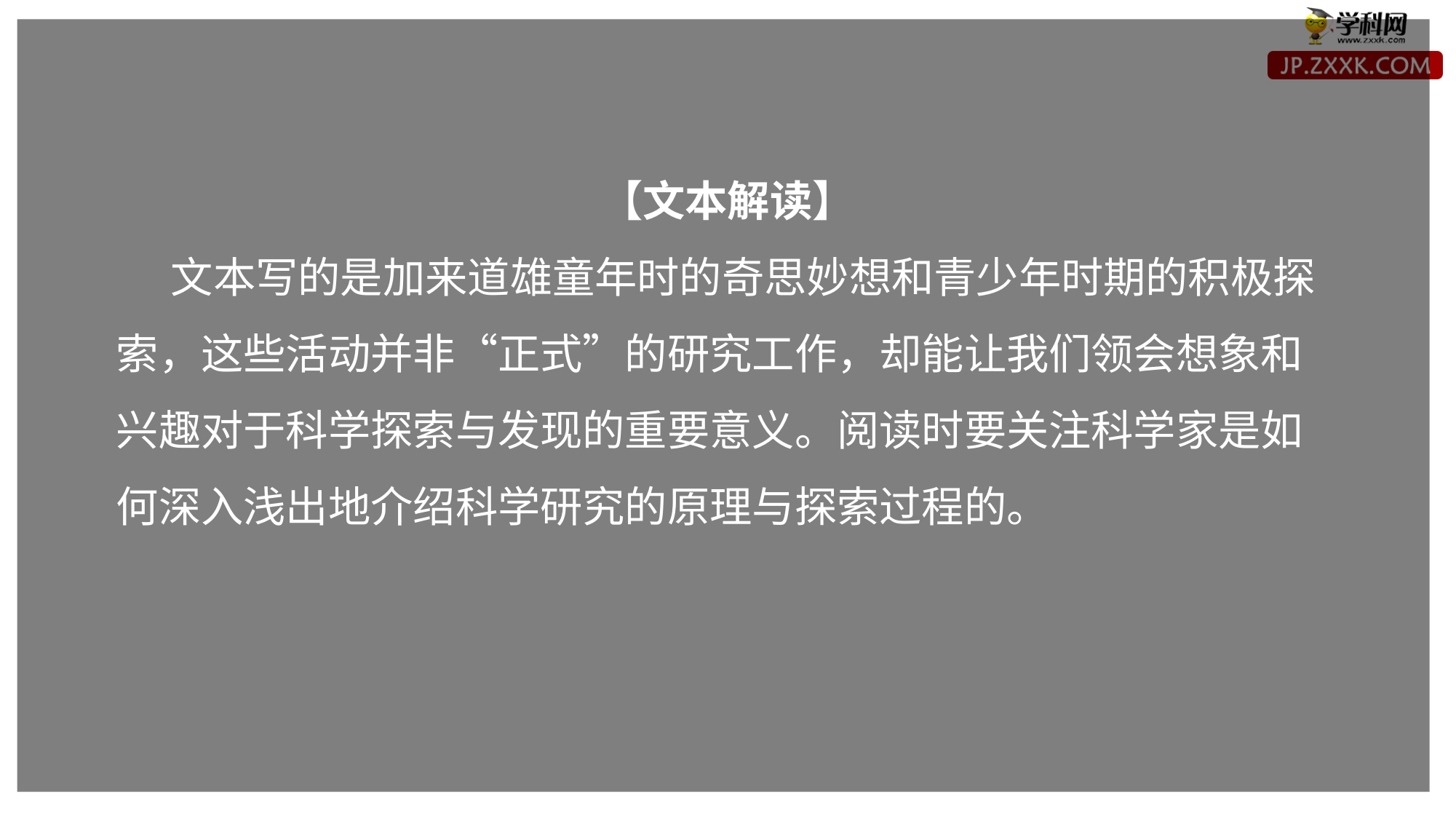

【文本解读】
文本写的是加来道雄童年时的奇思妙想和青少年时期的积极探索，这些活动并非“正式”的研究工作，却能让我们领会想象和兴趣对于科学探索与发现的重要意义。阅读时要关注科学家是如何深入浅出地介绍科学研究的原理与探索过程的。